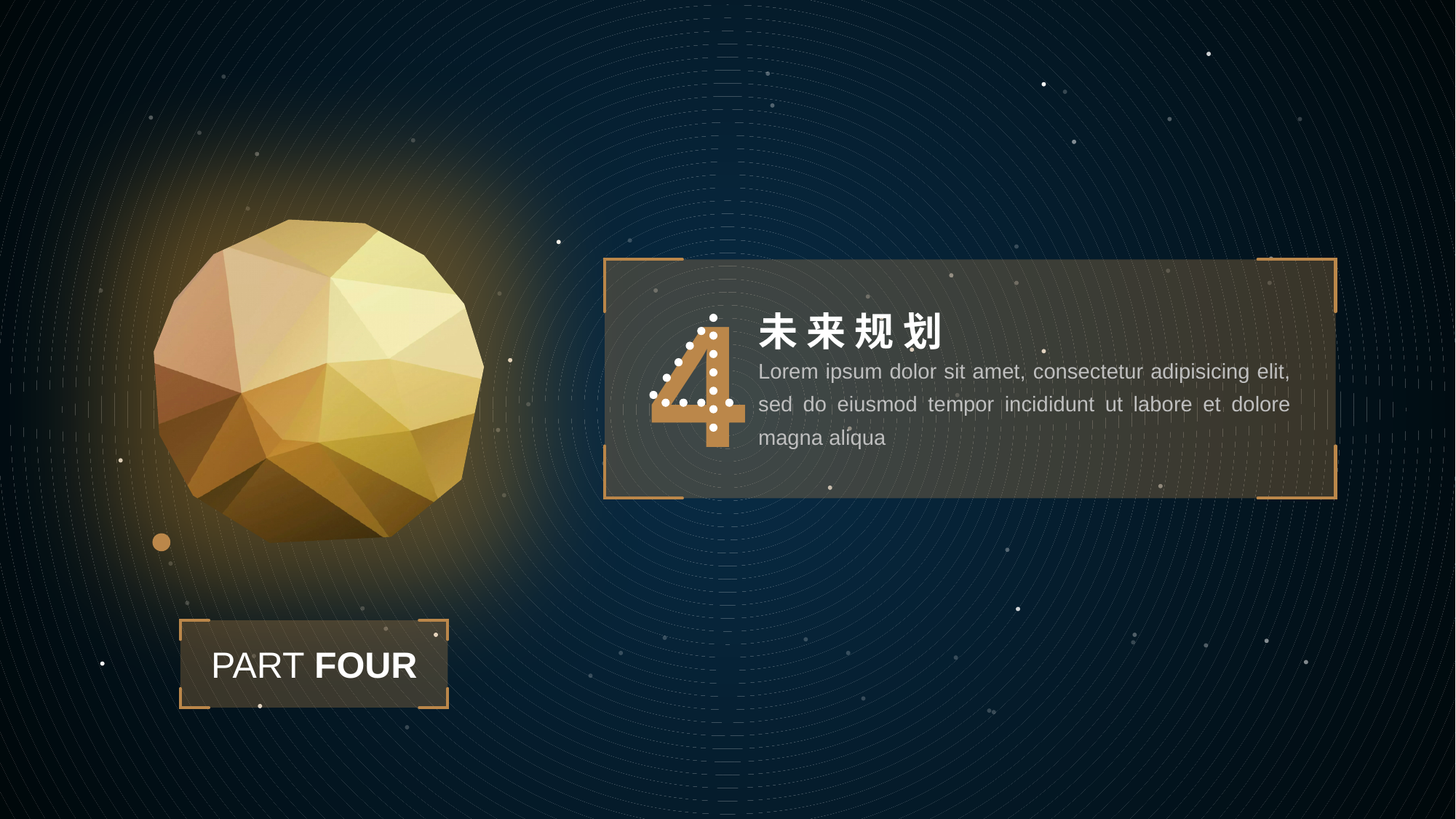

4

未 来 规 划
Lorem ipsum dolor sit amet, consectetur adipisicing elit, sed do eiusmod tempor incididunt ut labore et dolore magna aliqua

PART FOUR